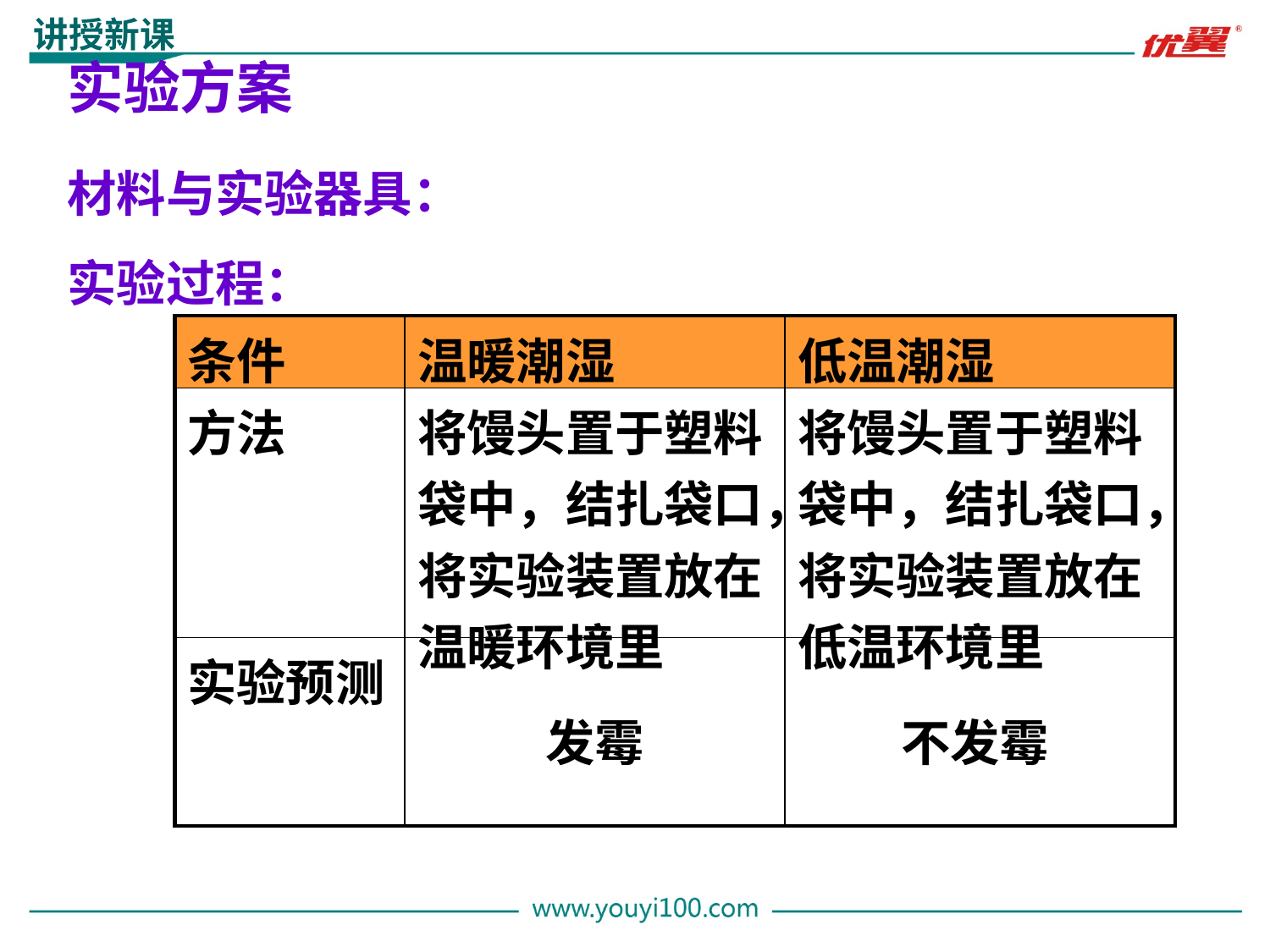

讲授新课
实验方案

材料与实验器具：
实验过程：
| 条件 | 温暖潮湿 | 低温潮湿 |
| --- | --- | --- |
| 方法 | 将馒头置于塑料袋中，结扎袋口，将实验装置放在温暖环境里 | 将馒头置于塑料袋中，结扎袋口，将实验装置放在低温环境里 |
| 实验预测 |  |  |
发霉
不发霉